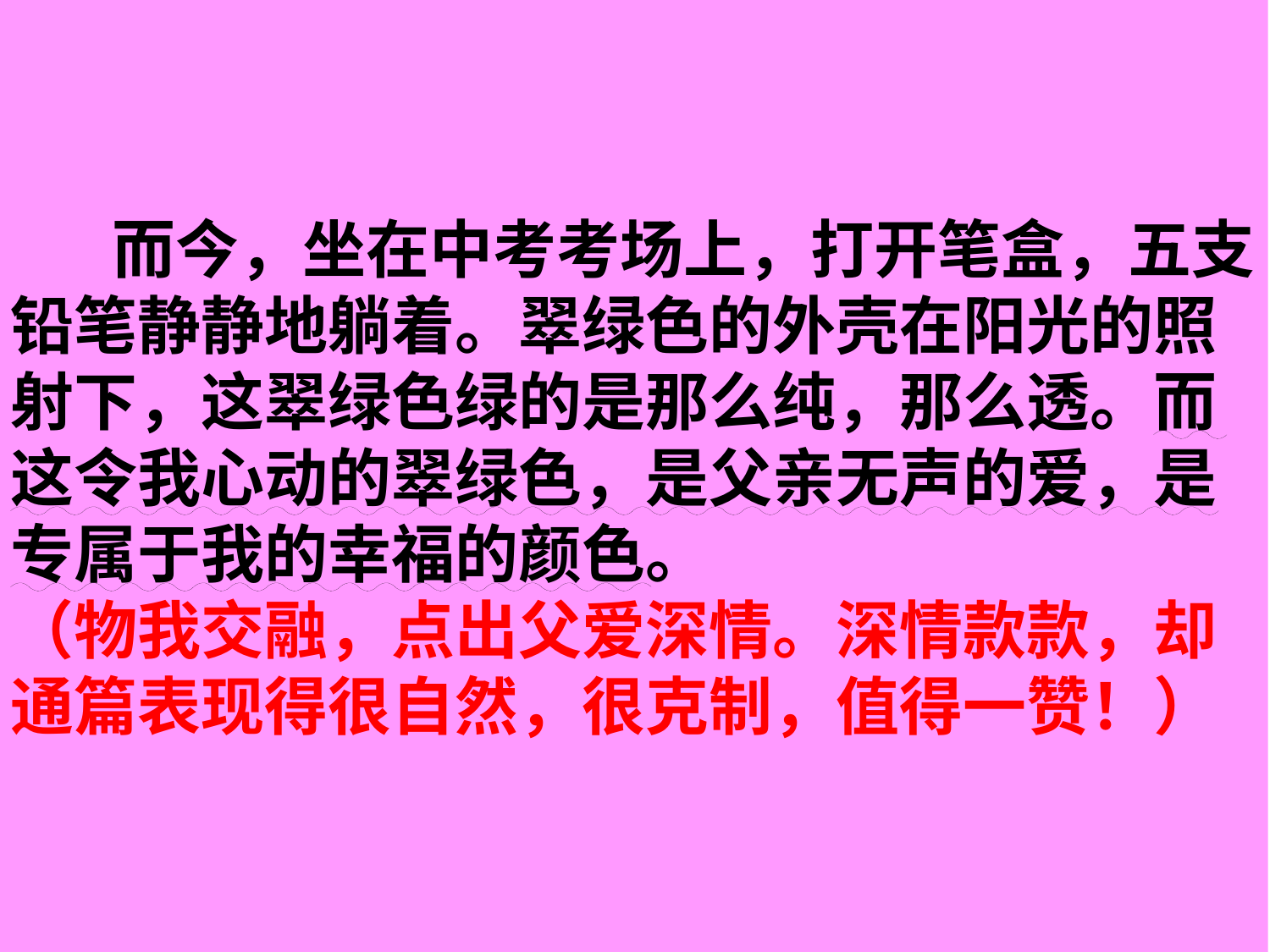

# 而今，坐在中考考场上，打开笔盒，五支铅笔静静地躺着。翠绿色的外壳在阳光的照射下，这翠绿色绿的是那么纯，那么透。而这令我心动的翠绿色，是父亲无声的爱，是专属于我的幸福的颜色。 （物我交融，点出父爱深情。深情款款，却通篇表现得很自然，很克制，值得一赞！）